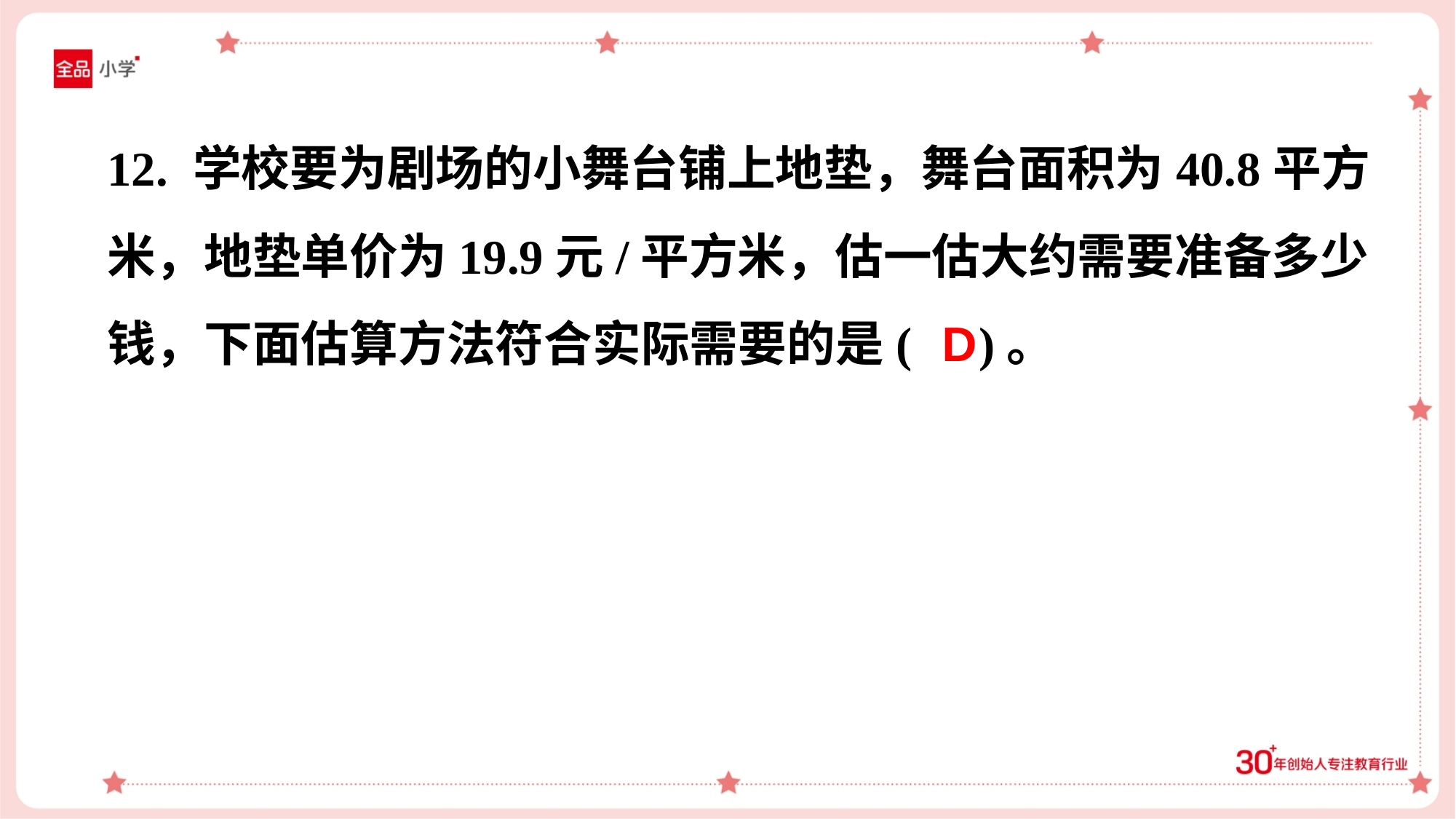

12. 学校要为剧场的小舞台铺上地垫，舞台面积为40.8平方
米，地垫单价为19.9元/平方米，估一估大约需要准备多少
钱，下面估算方法符合实际需要的是(     )。
D